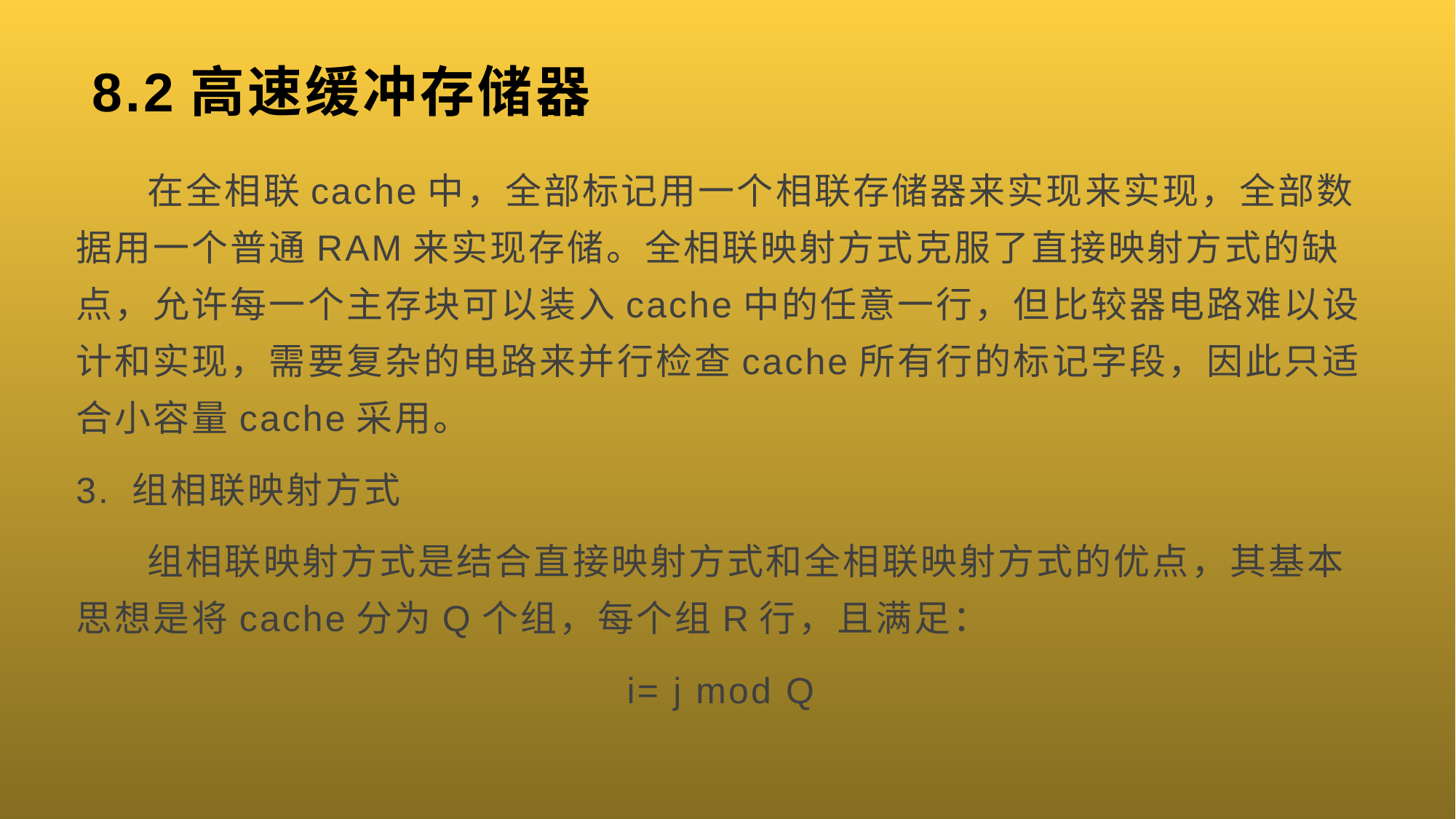

# 8.2高速缓冲存储器
      在全相联cache中，全部标记用一个相联存储器来实现来实现，全部数据用一个普通RAM来实现存储。全相联映射方式克服了直接映射方式的缺点，允许每一个主存块可以装入cache中的任意一行，但比较器电路难以设计和实现，需要复杂的电路来并行检查cache所有行的标记字段，因此只适合小容量cache采用。
3. 组相联映射方式
      组相联映射方式是结合直接映射方式和全相联映射方式的优点，其基本思想是将cache分为Q个组，每个组R行，且满足：
i= j mod Q